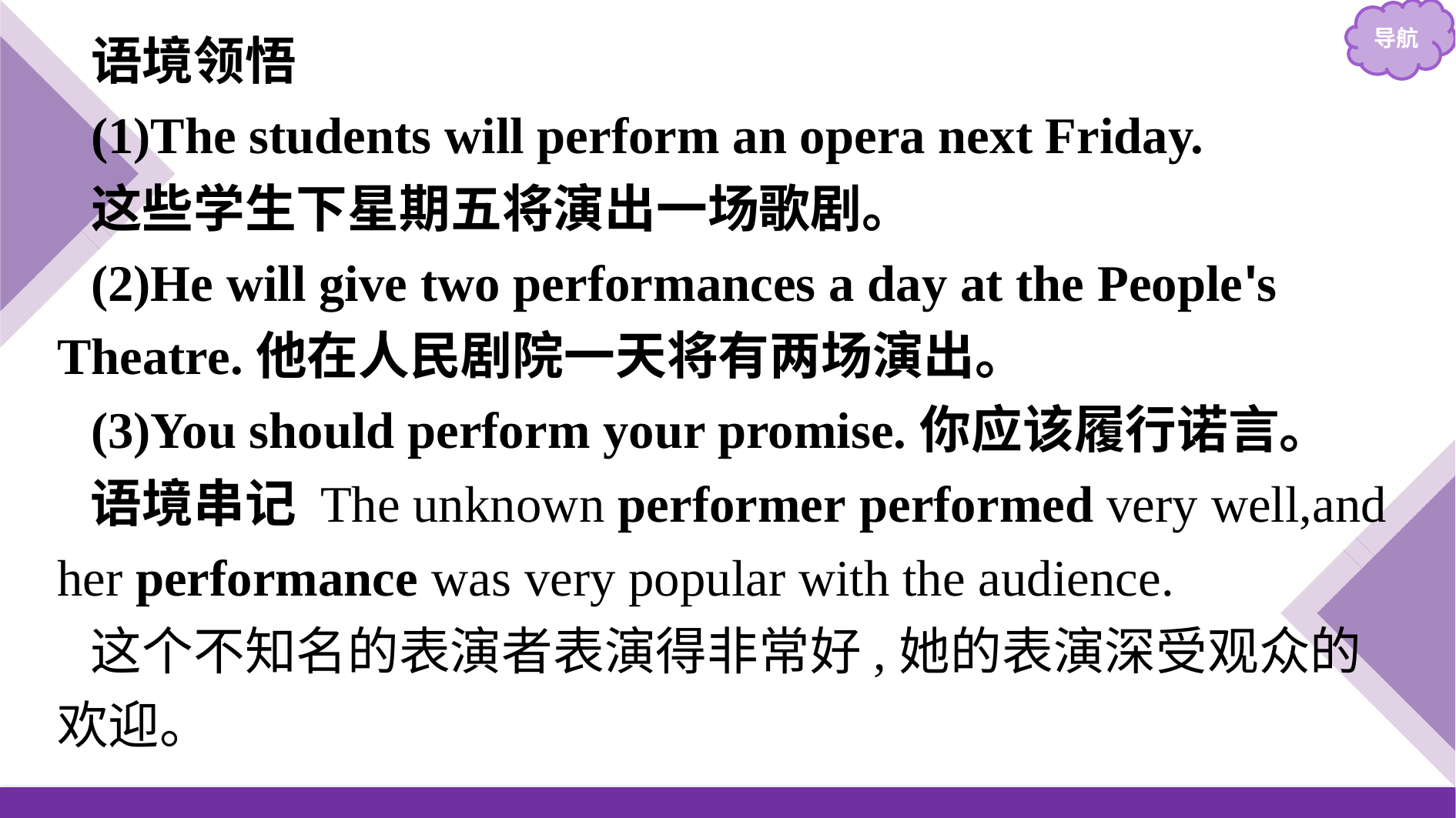

语境领悟
(1)The students will perform an opera next Friday.
这些学生下星期五将演出一场歌剧。
(2)He will give two performances a day at the People's Theatre.他在人民剧院一天将有两场演出。
(3)You should perform your promise.你应该履行诺言。
语境串记 The unknown performer performed very well,and her performance was very popular with the audience.
这个不知名的表演者表演得非常好,她的表演深受观众的欢迎。